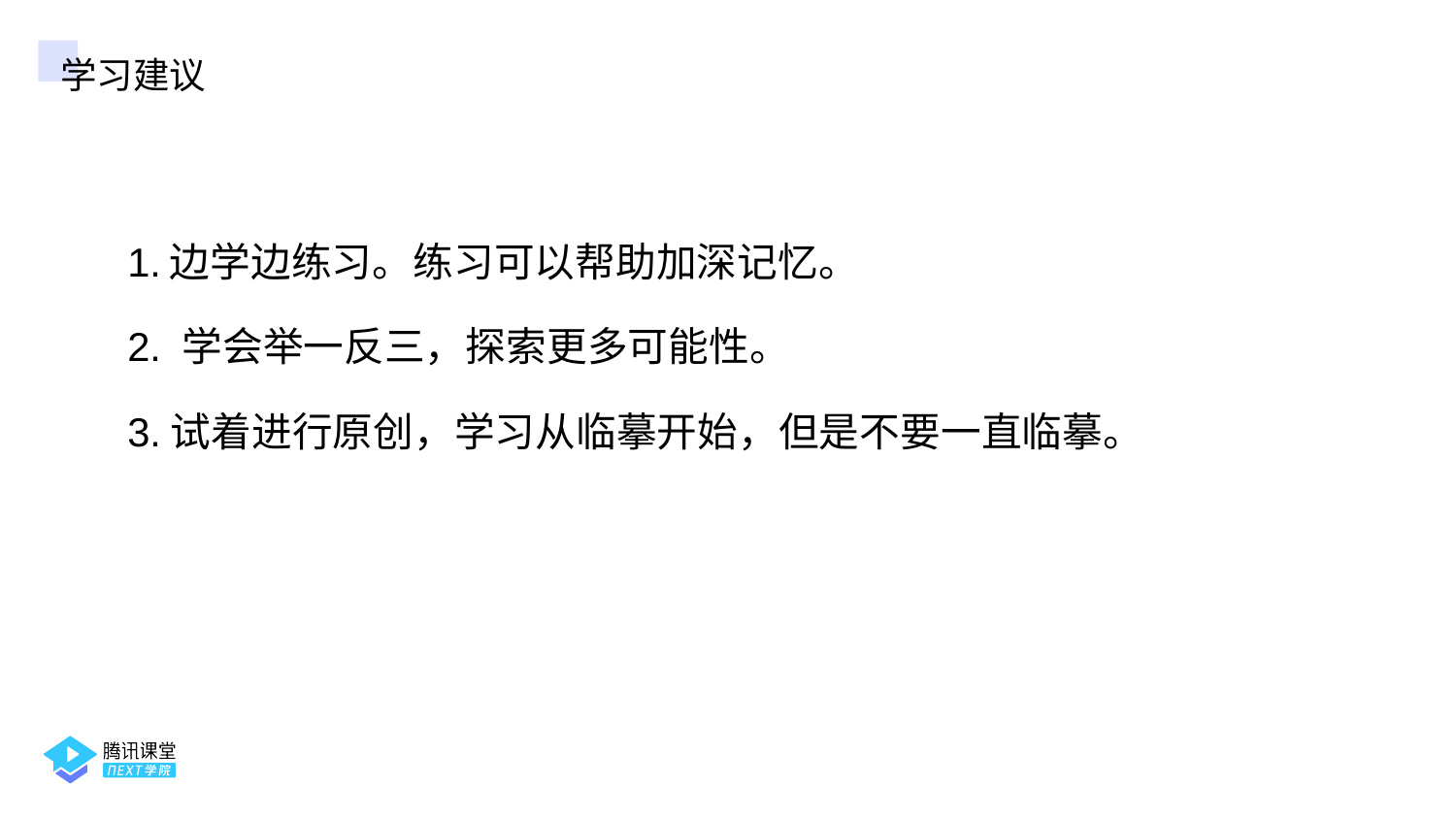

学习建议
边学边练习。练习可以帮助加深记忆。
2. 学会举一反三，探索更多可能性。
3.试着进行原创，学习从临摹开始，但是不要一直临摹。